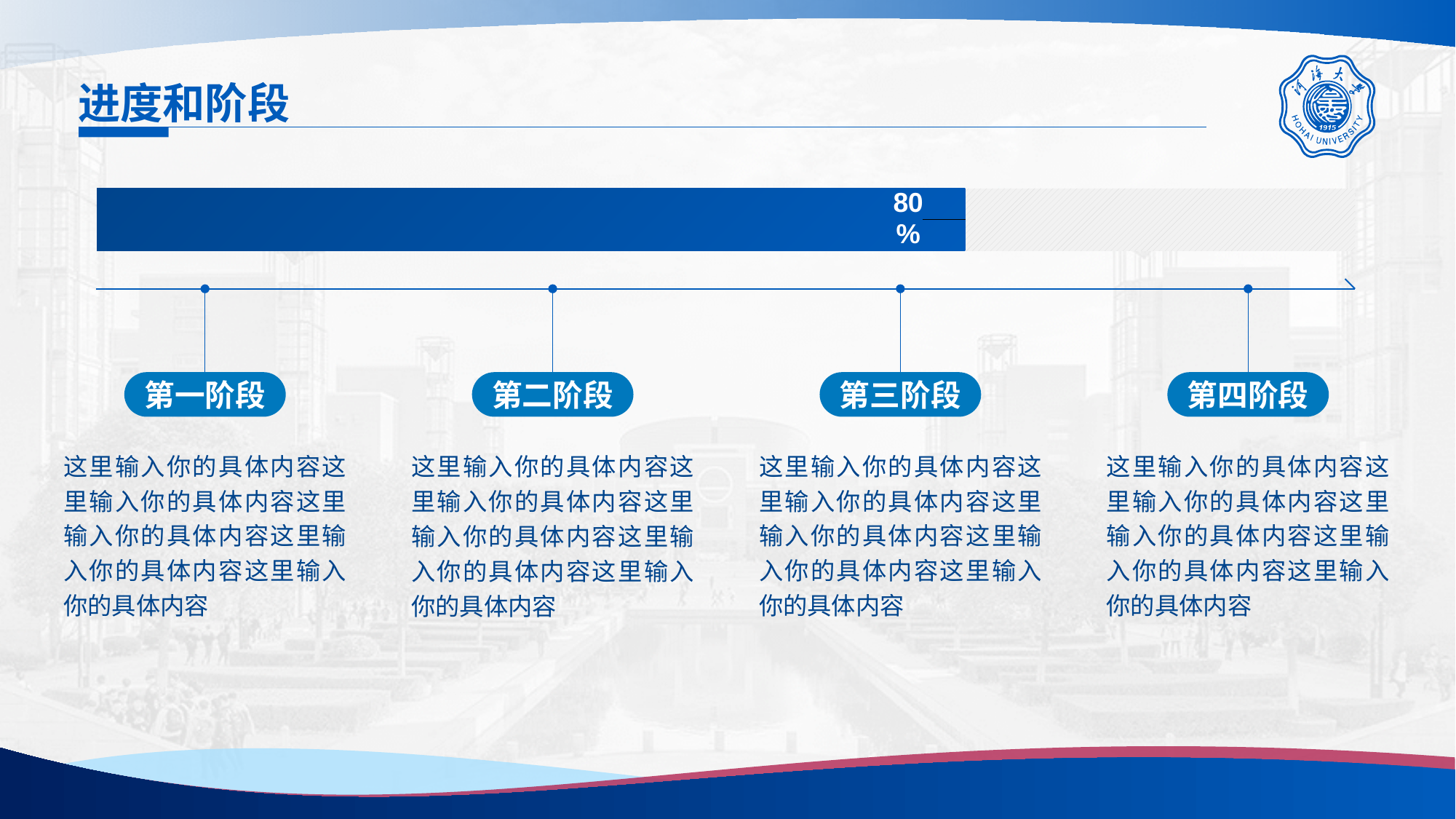

# 进度和阶段

### Chart

| Category | 总 | 改这一列 |
|---|---|---|
| 项目进度 | 1.0 | 0.69 |
这里输入你的具体内容这里输入你的具体内容这里输入你的具体内容这里输入你的具体内容这里输入你的具体内容
这里输入你的具体内容这里输入你的具体内容这里输入你的具体内容这里输入你的具体内容这里输入你的具体内容
这里输入你的具体内容这里输入你的具体内容这里输入你的具体内容这里输入你的具体内容这里输入你的具体内容
这里输入你的具体内容这里输入你的具体内容这里输入你的具体内容这里输入你的具体内容这里输入你的具体内容
第一阶段
第二阶段
第三阶段
第四阶段